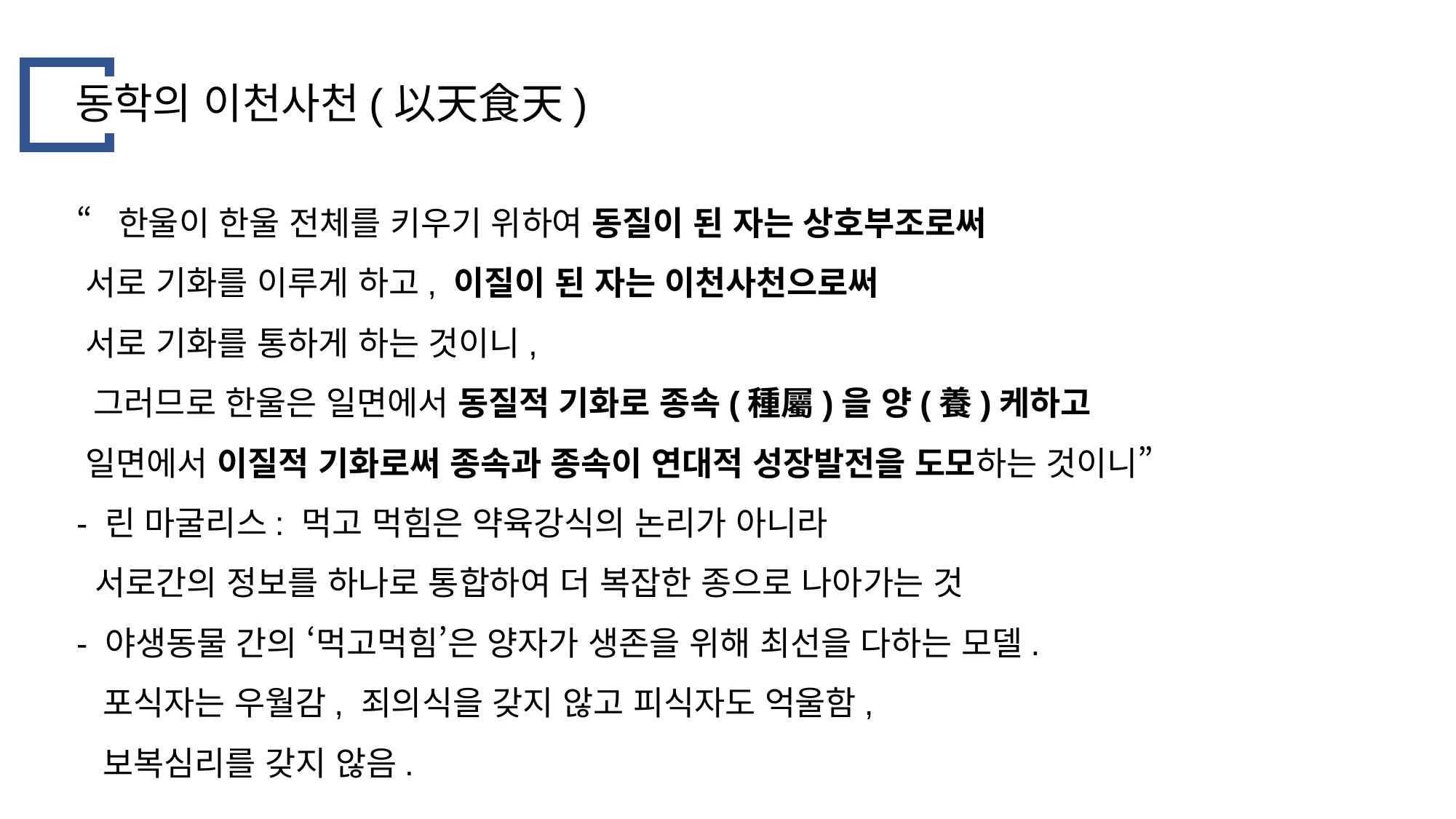

동학의 이천사천(以天食天)
“한울이 한울 전체를 키우기 위하여 동질이 된 자는 상호부조로써
 서로 기화를 이루게 하고, 이질이 된 자는 이천사천으로써
 서로 기화를 통하게 하는 것이니,
 그러므로 한울은 일면에서 동질적 기화로 종속(種屬)을 양(養)케하고
 일면에서 이질적 기화로써 종속과 종속이 연대적 성장발전을 도모하는 것이니”
- 린 마굴리스: 먹고 먹힘은 약육강식의 논리가 아니라
  서로간의 정보를 하나로 통합하여 더 복잡한 종으로 나아가는 것
- 야생동물 간의 ‘먹고먹힘’은 양자가 생존을 위해 최선을 다하는 모델.
  포식자는 우월감, 죄의식을 갖지 않고 피식자도 억울함,
  보복심리를 갖지 않음.